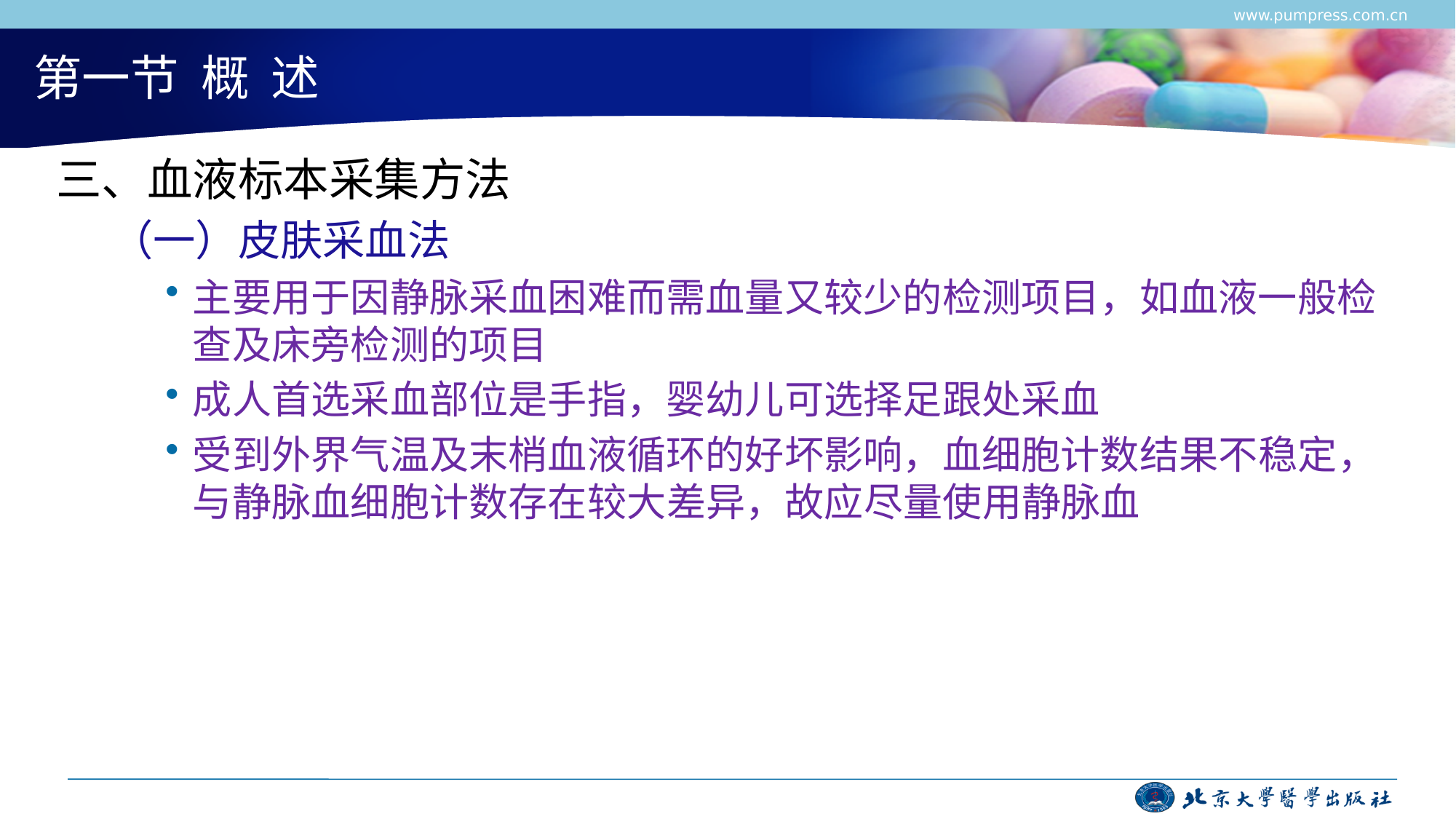

www.pumpress.com.cn
# 第一节  概  述
三、血液标本采集方法
（一）皮肤采血法
主要用于因静脉采血困难而需血量又较少的检测项目，如血液一般检查及床旁检测的项目
成人首选采血部位是手指，婴幼儿可选择足跟处采血
受到外界气温及末梢血液循环的好坏影响，血细胞计数结果不稳定，与静脉血细胞计数存在较大差异，故应尽量使用静脉血